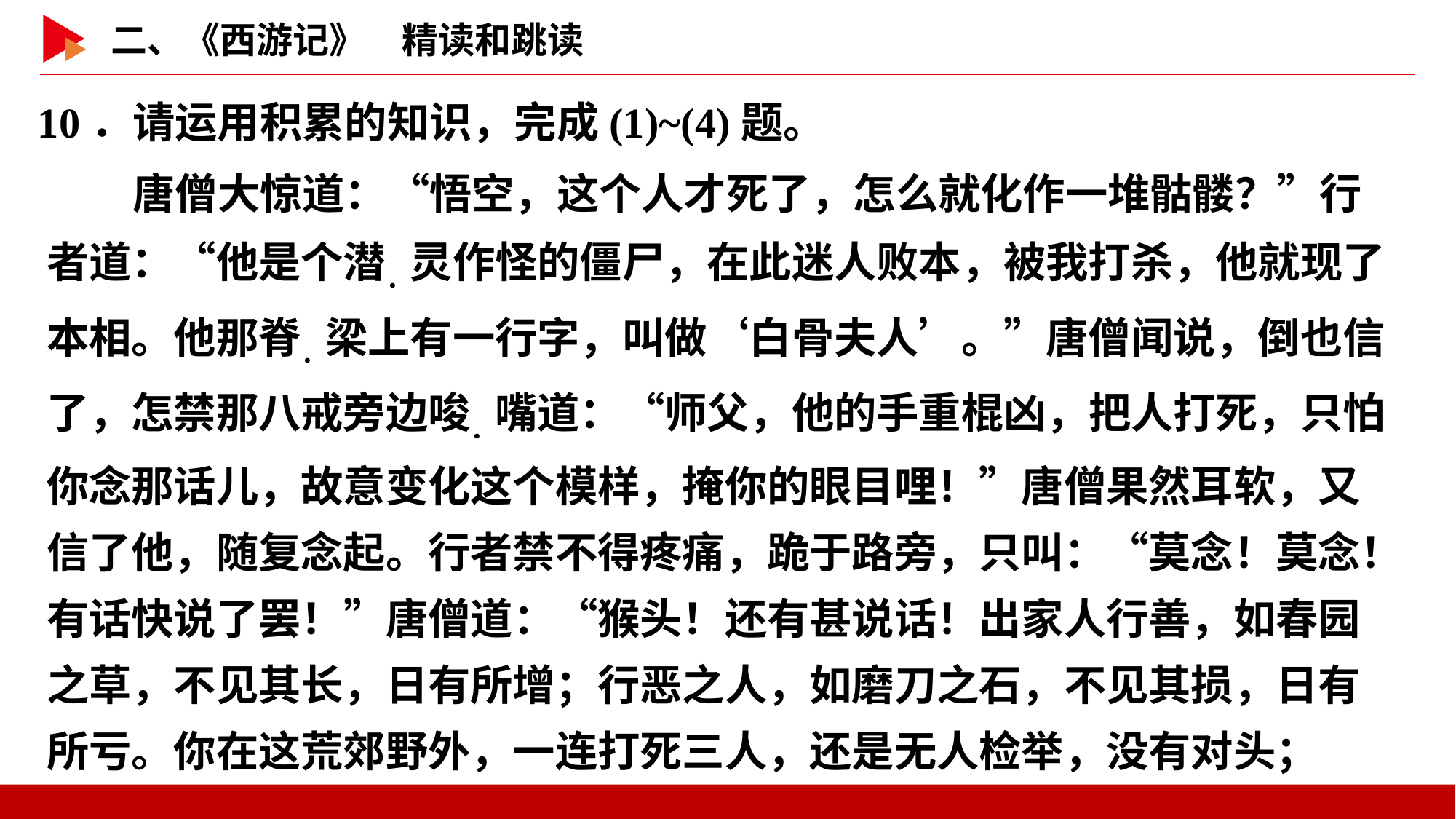

10．请运用积累的知识，完成(1)~(4)题。
唐僧大惊道：“悟空，这个人才死了，怎么就化作一堆骷髅？”行者道：“他是个潜．灵作怪的僵尸，在此迷人败本，被我打杀，他就现了本相。他那脊．梁上有一行字，叫做‘白骨夫人’。”唐僧闻说，倒也信了，怎禁那八戒旁边唆．嘴道：“师父，他的手重棍凶，把人打死，只怕你念那话儿，故意变化这个模样，掩你的眼目哩！”唐僧果然耳软，又信了他，随复念起。行者禁不得疼痛，跪于路旁，只叫：“莫念！莫念！有话快说了罢！”唐僧道：“猴头！还有甚说话！出家人行善，如春园之草，不见其长，日有所增；行恶之人，如磨刀之石，不见其损，日有所亏。你在这荒郊野外，一连打死三人，还是无人检举，没有对头；